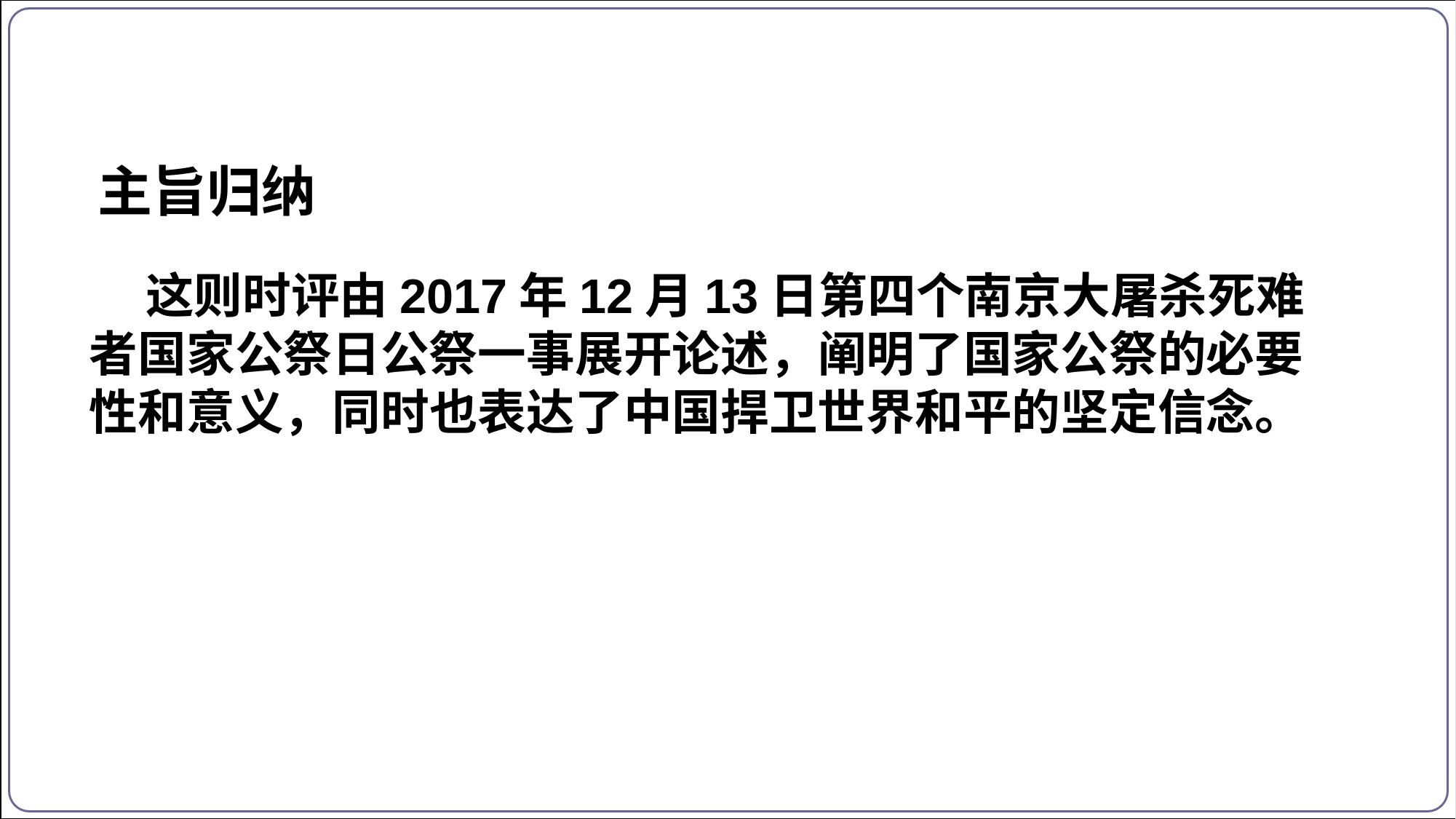

主旨归纳
    这则时评由2017年12月13日第四个南京大屠杀死难者国家公祭日公祭一事展开论述，阐明了国家公祭的必要性和意义，同时也表达了中国捍卫世界和平的坚定信念。